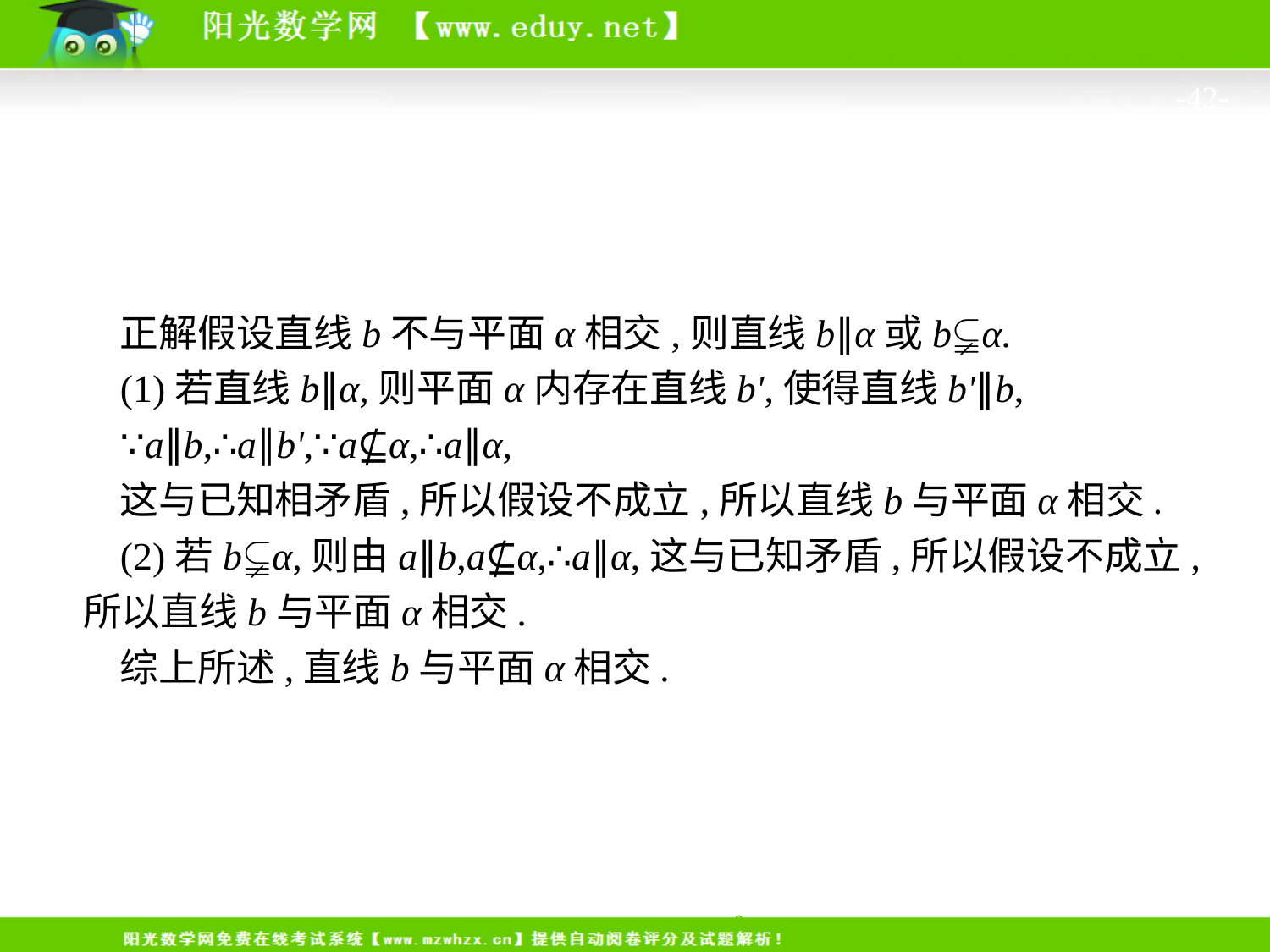

-42-
正解假设直线b不与平面α相交,则直线b∥α或b⫋α.
(1)若直线b∥α,则平面α内存在直线b',使得直线b'∥b,
∵a∥b,∴a∥b',∵a⊈α,∴a∥α,
这与已知相矛盾,所以假设不成立,所以直线b与平面α相交.
(2)若b⫋α,则由a∥b,a⊈α,∴a∥α,这与已知矛盾,所以假设不成立,所以直线b与平面α相交.
综上所述,直线b与平面α相交.